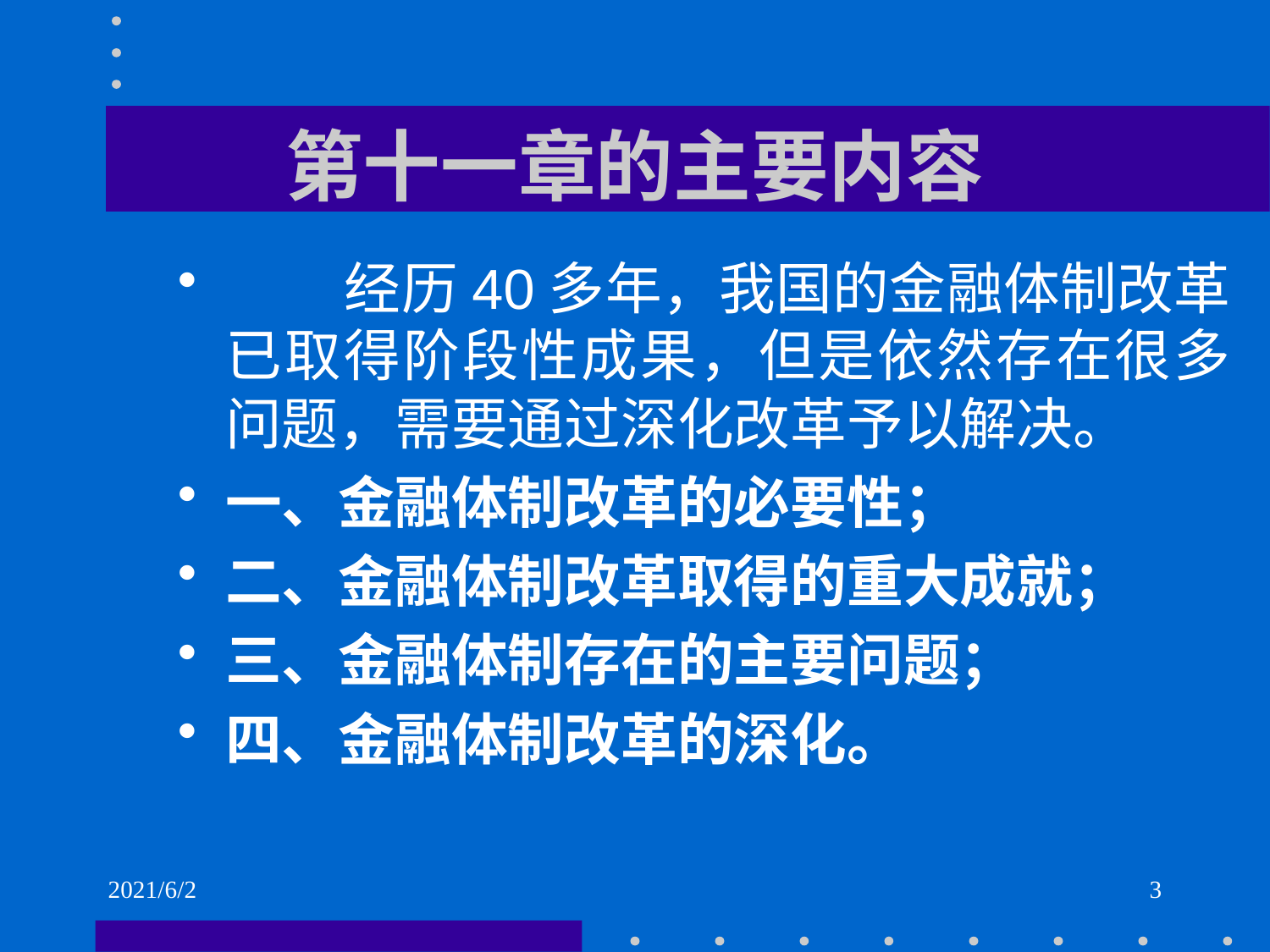

# 第十一章的主要内容
        经历40多年，我国的金融体制改革已取得阶段性成果，但是依然存在很多问题，需要通过深化改革予以解决。
一、金融体制改革的必要性；
二、金融体制改革取得的重大成就；
三、金融体制存在的主要问题；
四、金融体制改革的深化。
2021/6/2
3